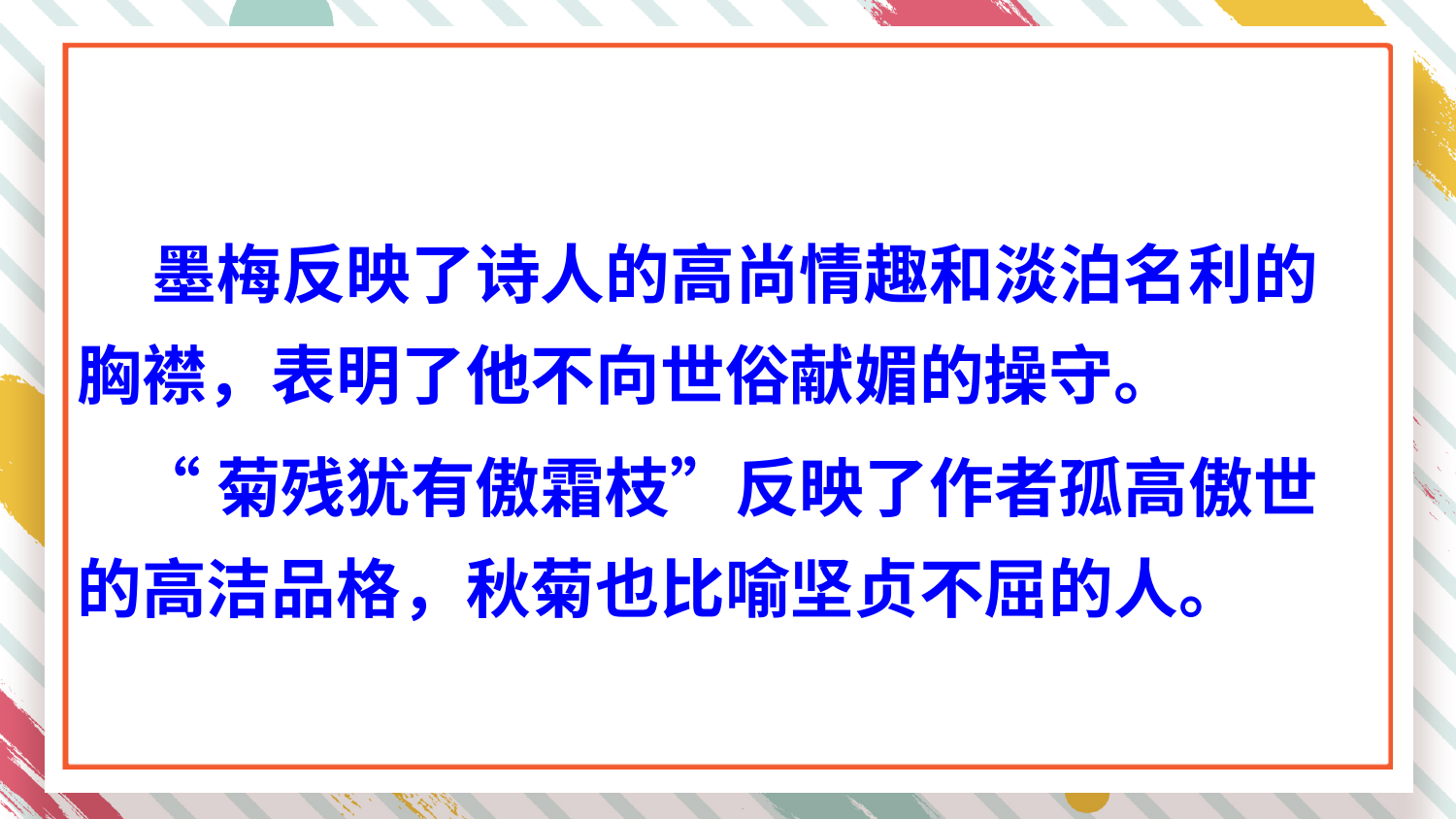

墨梅反映了诗人的高尚情趣和淡泊名利的胸襟，表明了他不向世俗献媚的操守。
    “菊残犹有傲霜枝”反映了作者孤高傲世的高洁品格，秋菊也比喻坚贞不屈的人。